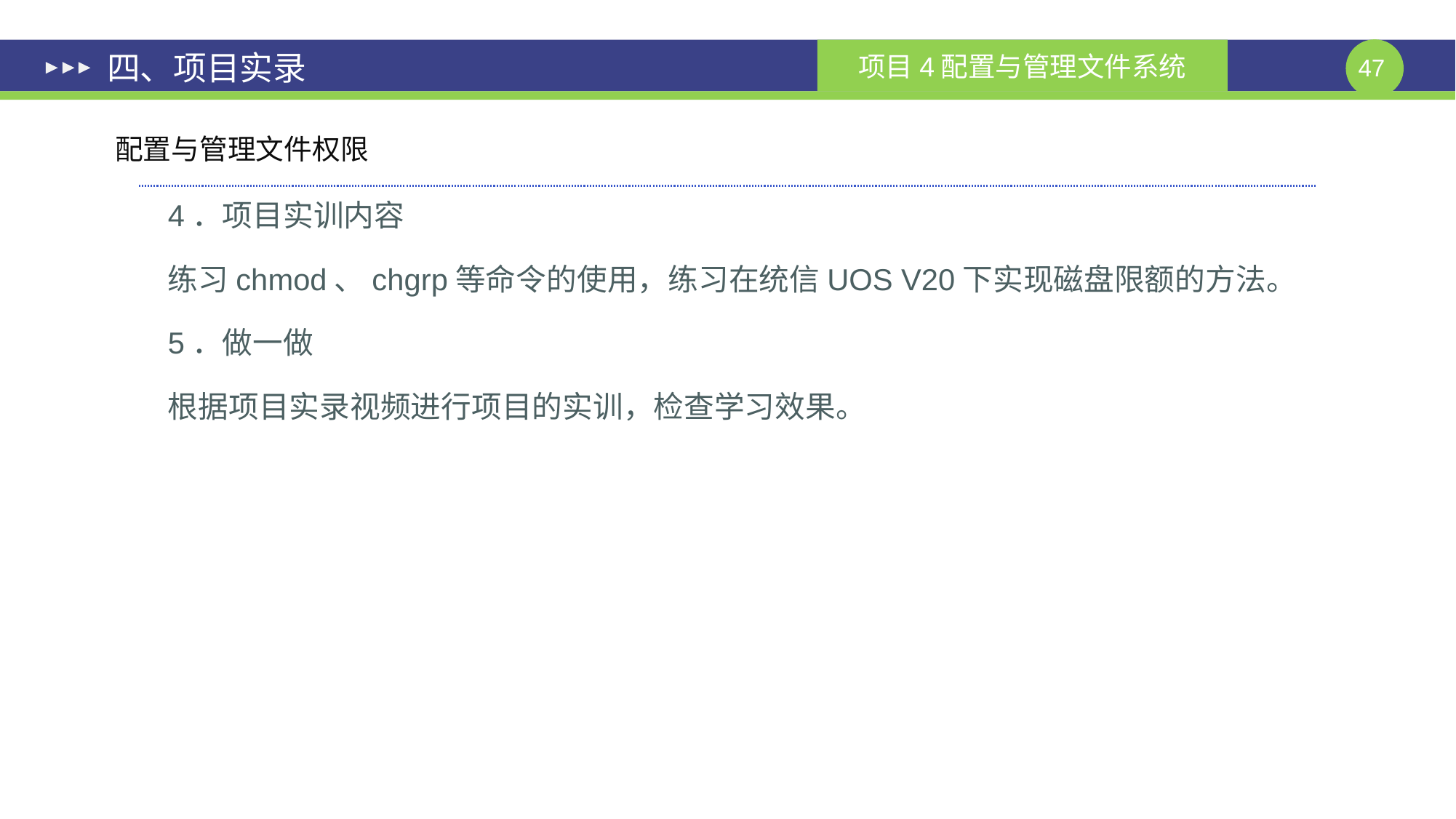

# 四、项目实录
配置与管理文件权限
4．项目实训内容
练习chmod、chgrp等命令的使用，练习在统信UOS V20下实现磁盘限额的方法。
5．做一做
根据项目实录视频进行项目的实训，检查学习效果。